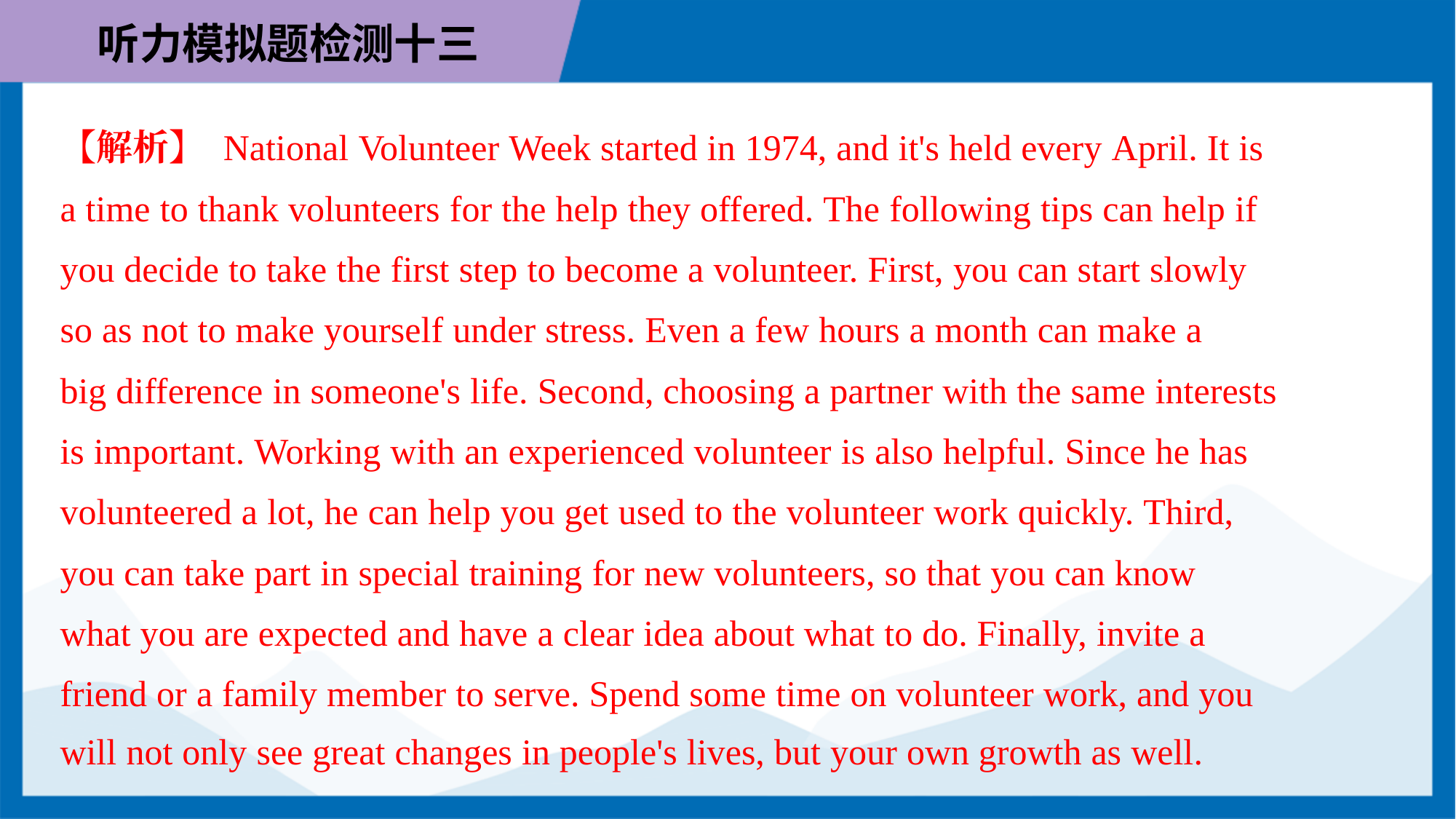

【解析】 National Volunteer Week started in 1974, and it's held every April. It is
a time to thank volunteers for the help they offered. The following tips can help if
you decide to take the first step to become a volunteer. First, you can start slowly
so as not to make yourself under stress. Even a few hours a month can make a
big difference in someone's life. Second, choosing a partner with the same interests
is important. Working with an experienced volunteer is also helpful. Since he has
volunteered a lot, he can help you get used to the volunteer work quickly. Third,
you can take part in special training for new volunteers, so that you can know
what you are expected and have a clear idea about what to do. Finally, invite a
friend or a family member to serve. Spend some time on volunteer work, and you
will not only see great changes in people's lives, but your own growth as well.